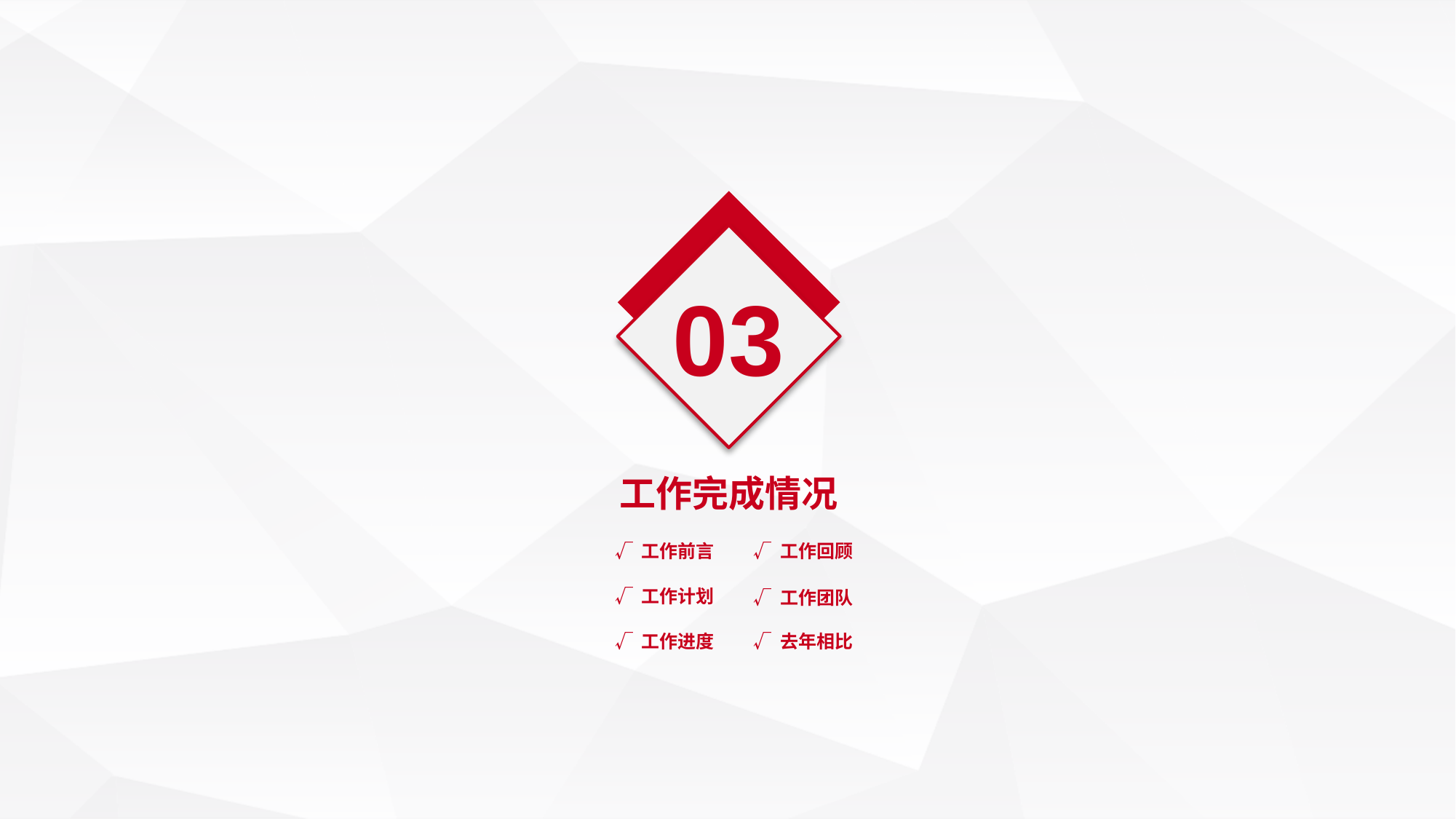

03
工作完成情况
√ 工作前言
√ 工作回顾
√ 工作计划
√ 工作团队
√ 工作进度
√ 去年相比